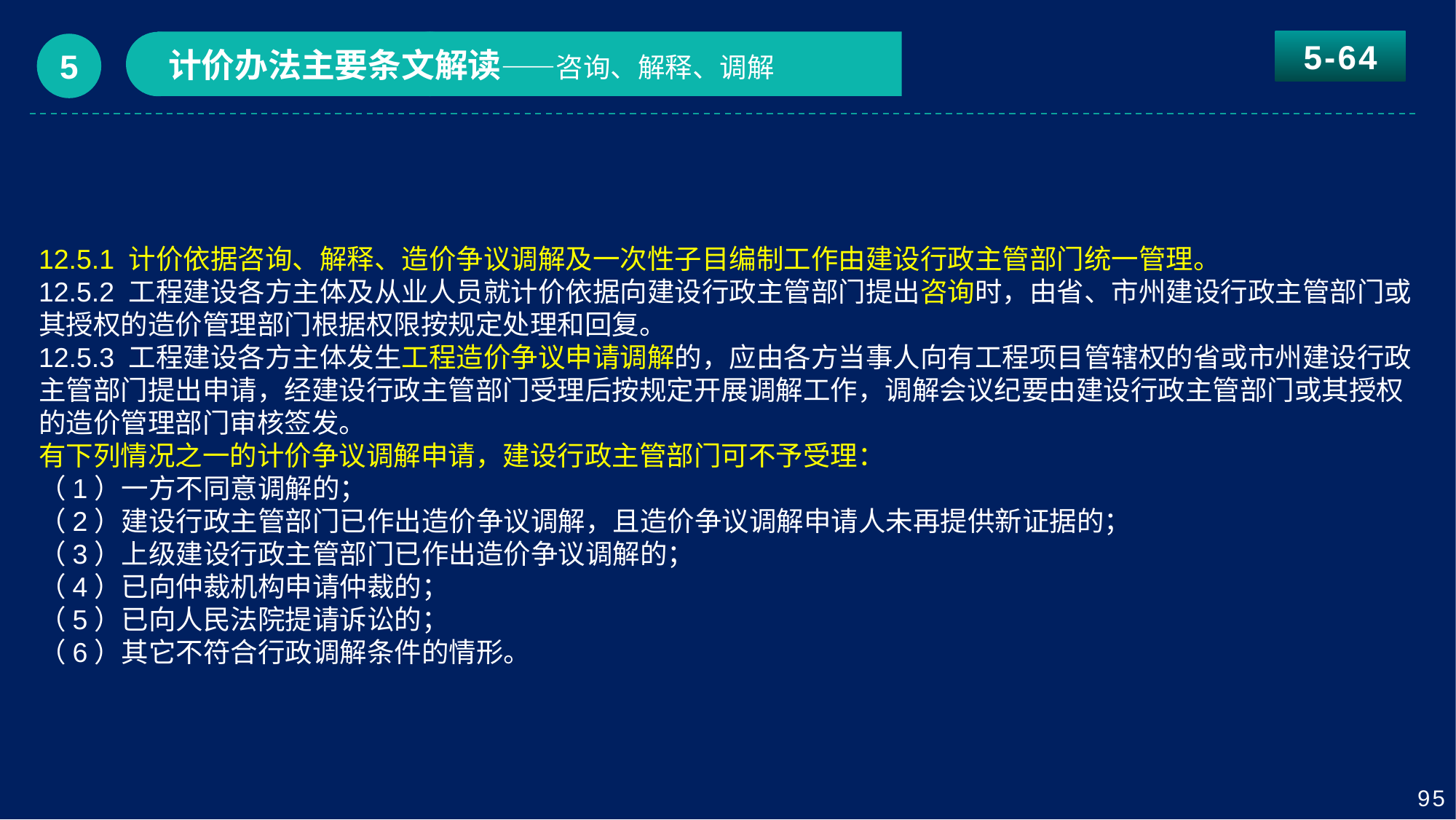

5-64
计价办法主要条文解读——咨询、解释、调解

5
12.5.1 计价依据咨询、解释、造价争议调解及一次性子目编制工作由建设行政主管部门统一管理。
12.5.2 工程建设各方主体及从业人员就计价依据向建设行政主管部门提出咨询时，由省、市州建设行政主管部门或其授权的造价管理部门根据权限按规定处理和回复。
12.5.3 工程建设各方主体发生工程造价争议申请调解的，应由各方当事人向有工程项目管辖权的省或市州建设行政主管部门提出申请，经建设行政主管部门受理后按规定开展调解工作，调解会议纪要由建设行政主管部门或其授权的造价管理部门审核签发。
有下列情况之一的计价争议调解申请，建设行政主管部门可不予受理：
（1）一方不同意调解的；
（2）建设行政主管部门已作出造价争议调解，且造价争议调解申请人未再提供新证据的；
（3）上级建设行政主管部门已作出造价争议调解的；
（4）已向仲裁机构申请仲裁的；
（5）已向人民法院提请诉讼的；
（6）其它不符合行政调解条件的情形。
95